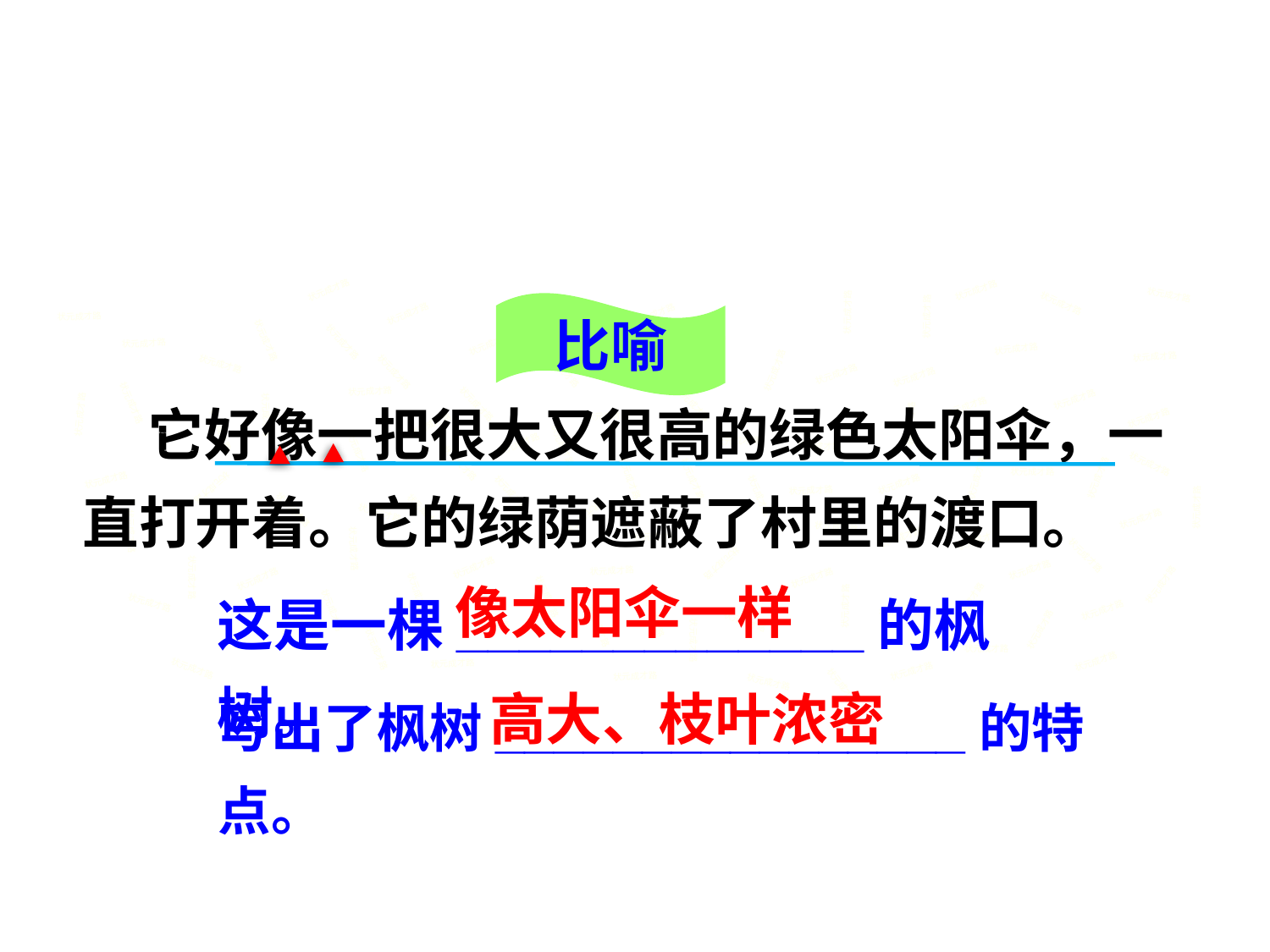

状元成才路
状元成才路
状元成才路
状元成才路
比喻
状元成才路
状元成才路
状元成才路
状元成才路
状元成才路
状元成才路
状元成才路
状元成才路
状元成才路
状元成才路
状元成才路
状元成才路
状元成才路
状元成才路
状元成才路
状元成才路
状元成才路
状元成才路
状元成才路
状元成才路
    它好像一把很大又很高的绿色太阳伞，一直打开着。它的绿荫遮蔽了村里的渡口。
状元成才路
状元成才路
状元成才路
状元成才路
状元成才路
状元成才路
状元成才路
状元成才路
状元成才路
状元成才路
状元成才路
状元成才路
状元成才路
绿色圃中小学教育http://www.LSPJY.com
状元成才路
状元成才路
状元成才路
状元成才路
状元成才路
绿色圃中小学教育http://www.LSPJY.com

状元成才路
状元成才路
状元成才路
状元成才路
状元成才路
状元成才路
状元成才路
状元成才路
状元成才路
状元成才路
状元成才路
状元成才路
状元成才路
状元成才路
状元成才路
状元成才路
状元成才路
状元成才路
状元成才路
状元成才路
状元成才路
状元成才路
状元成才路
状元成才路
状元成才路
状元成才路
像太阳伞一样
状元成才路
状元成才路
状元成才路
状元成才路
这是一棵_____________的枫树。
状元成才路
状元成才路
状元成才路
状元成才路
状元成才路
状元成才路
状元成才路
状元成才路
状元成才路
状元成才路
状元成才路
状元成才路
状元成才路
状元成才路
状元成才路
状元成才路
状元成才路
状元成才路
状元成才路
状元成才路
状元成才路
状元成才路
状元成才路
状元成才路
高大、枝叶浓密
状元成才路
状元成才路
写出了枫树________________的特点。
状元成才路
状元成才路